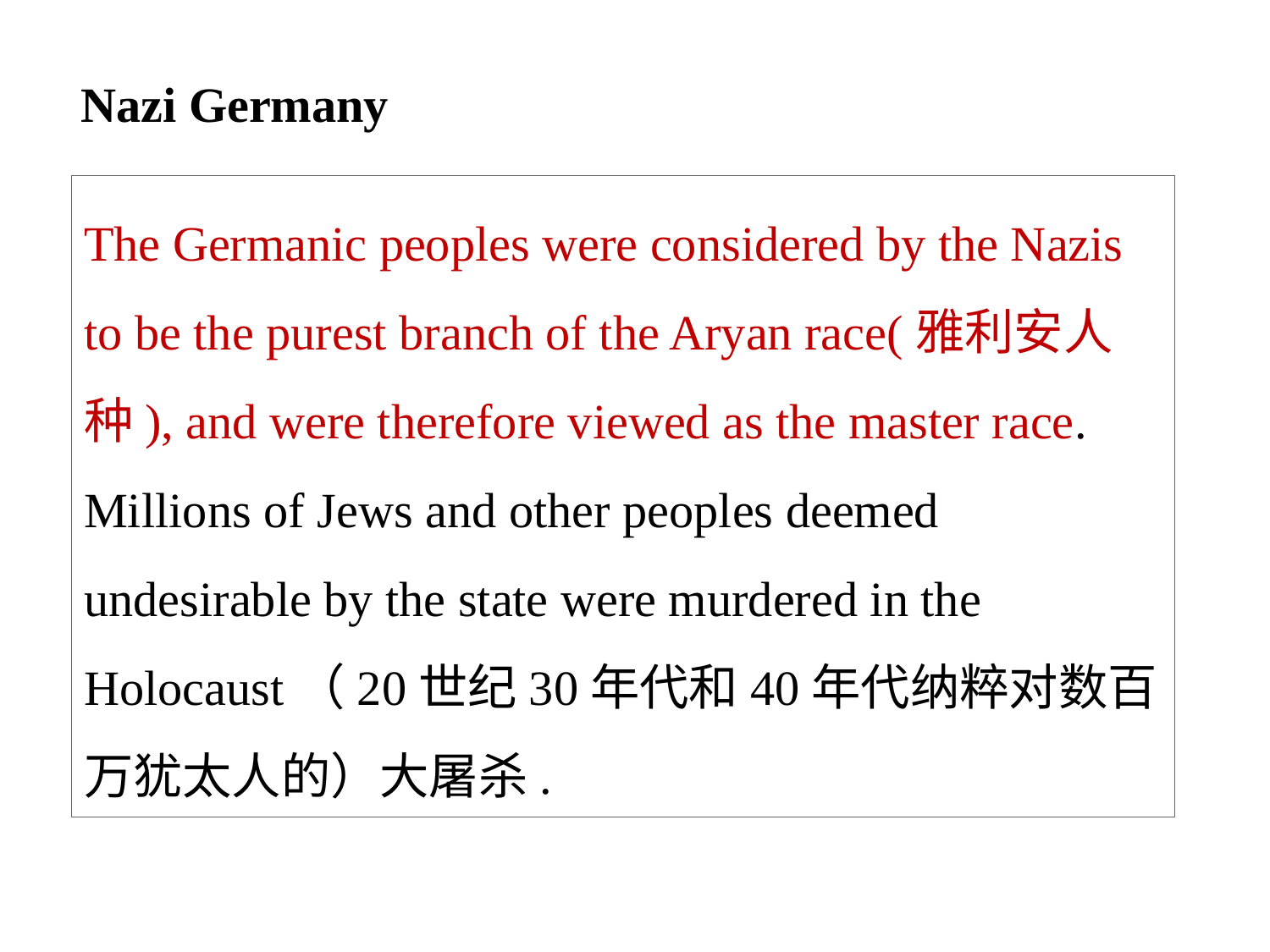

Nazi Germany
The Germanic peoples were considered by the Nazis to be the purest branch of the Aryan race(雅利安人种), and were therefore viewed as the master race. Millions of Jews and other peoples deemed undesirable by the state were murdered in the Holocaust（20世纪30年代和40年代纳粹对数百万犹太人的）大屠杀.